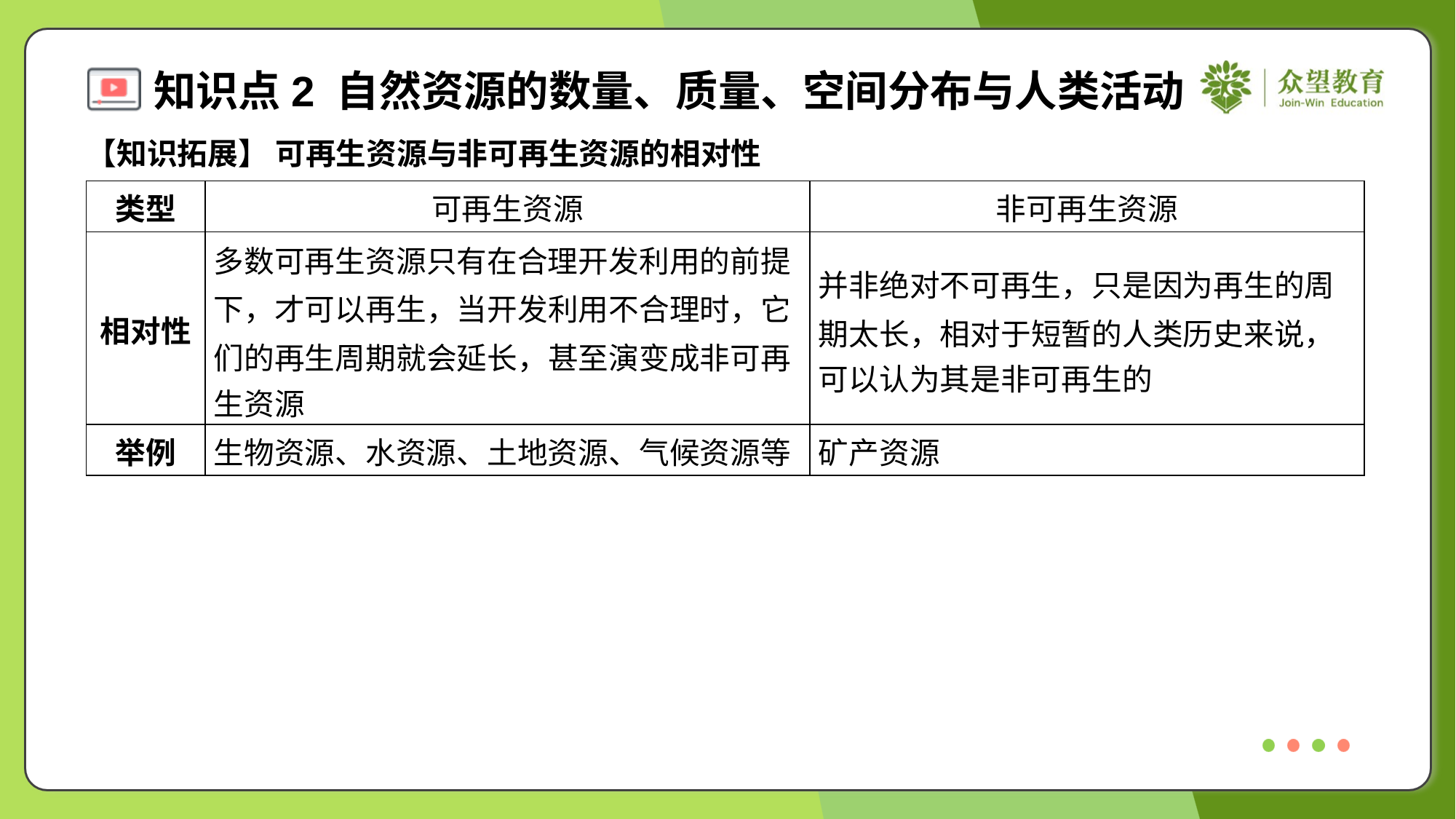

【知识拓展】 可再生资源与非可再生资源的相对性
| 类型 | 可再生资源 | 非可再生资源 |
| --- | --- | --- |
| 相对性 | 多数可再生资源只有在合理开发利用的前提 下，才可以再生，当开发利用不合理时，它 们的再生周期就会延长，甚至演变成非可再 生资源 | 并非绝对不可再生，只是因为再生的周 期太长，相对于短暂的人类历史来说， 可以认为其是非可再生的 |
| 举例 | 生物资源、水资源、土地资源、气候资源等 | 矿产资源 |